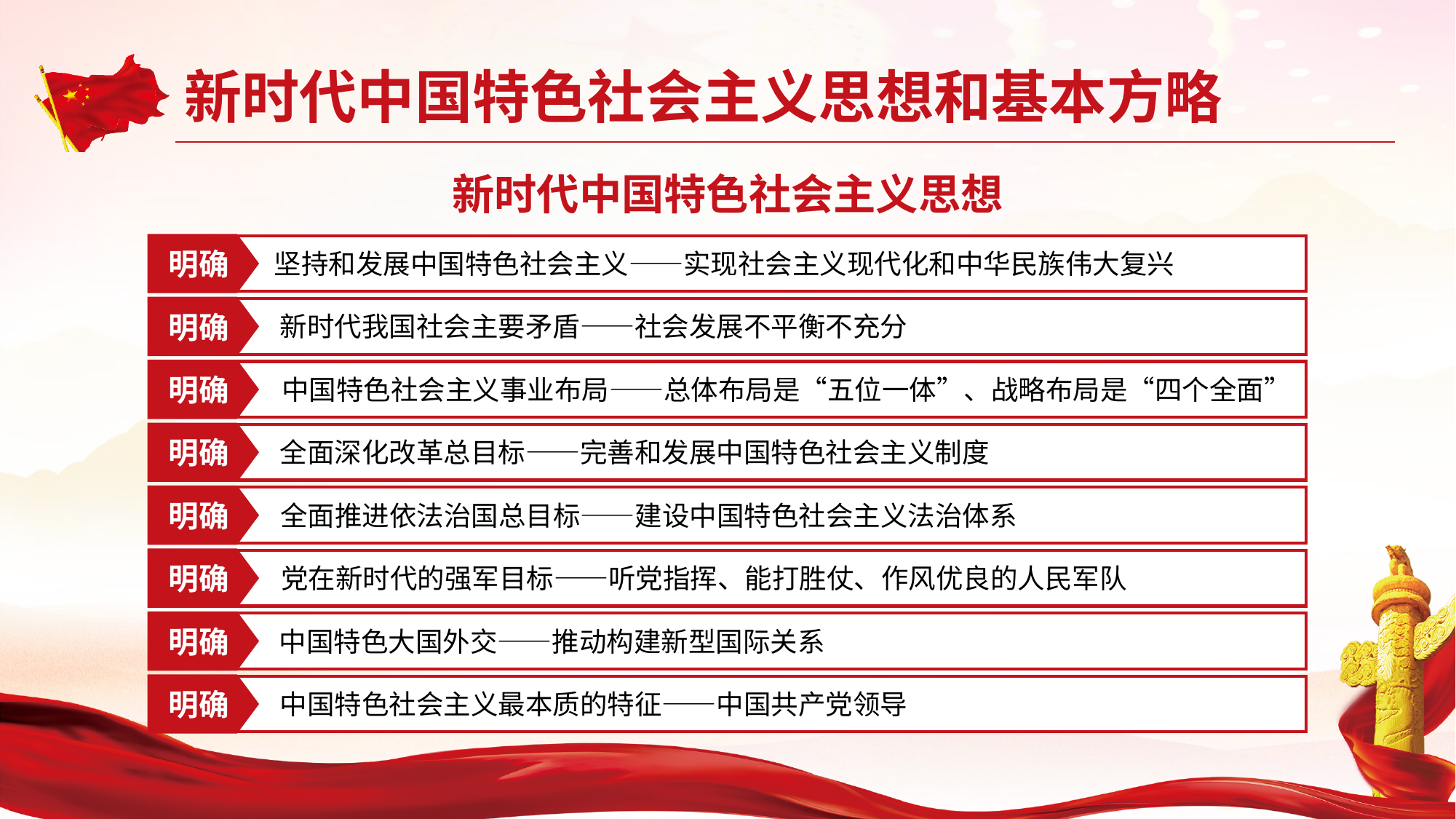

新时代中国特色社会主义思想
明确

坚持和发展中国特色社会主义——实现社会主义现代化和中华民族伟大复兴
明确

新时代我国社会主要矛盾——社会发展不平衡不充分
明确

中国特色社会主义事业布局——总体布局是“五位一体”、战略布局是“四个全面”
明确

全面深化改革总目标——完善和发展中国特色社会主义制度
明确

全面推进依法治国总目标——建设中国特色社会主义法治体系
明确

党在新时代的强军目标——听党指挥、能打胜仗、作风优良的人民军队
明确

中国特色大国外交——推动构建新型国际关系
明确

中国特色社会主义最本质的特征——中国共产党领导